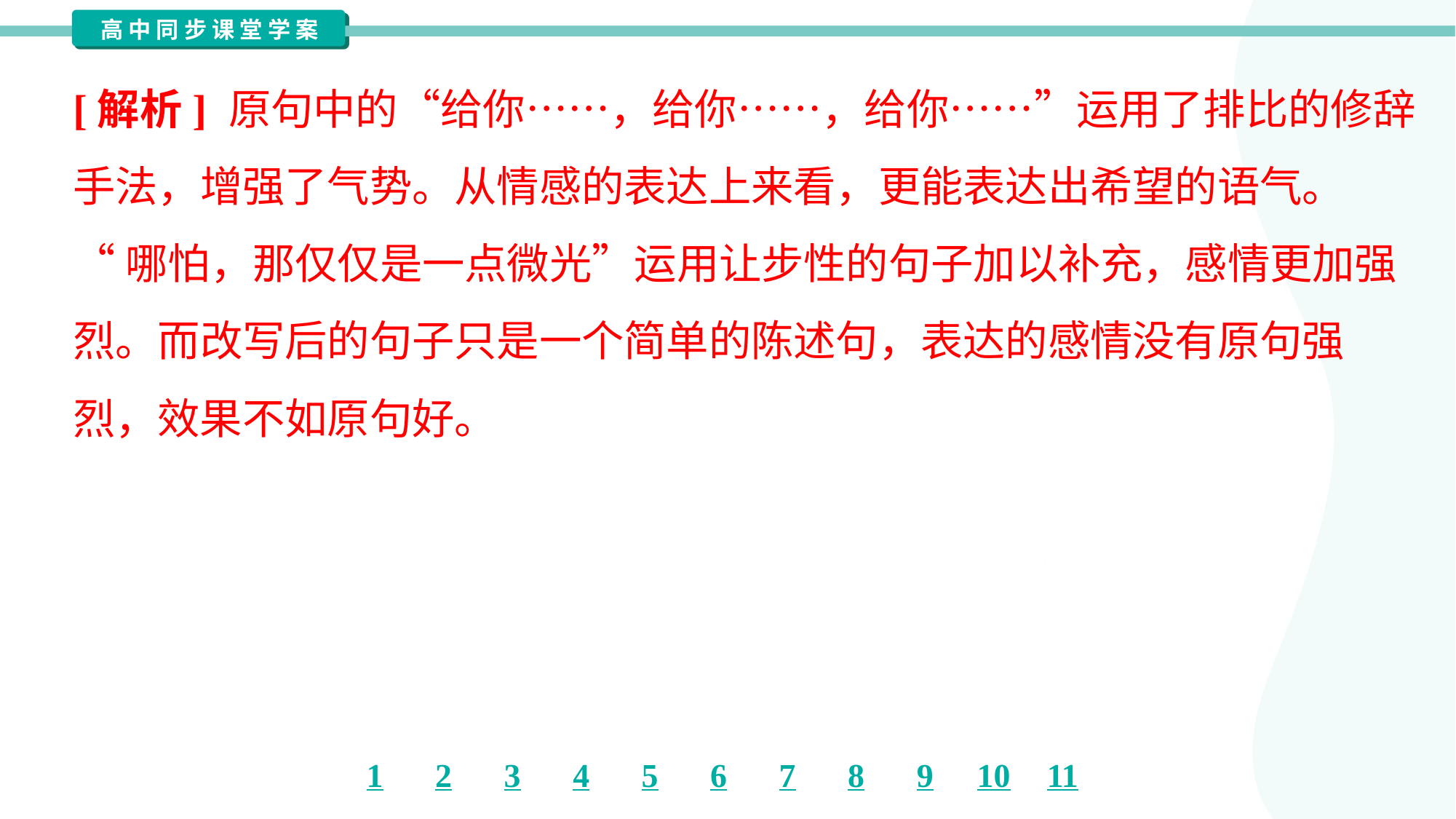

[解析] 原句中的“给你……，给你……，给你……”运用了排比的修辞
手法，增强了气势。从情感的表达上来看，更能表达出希望的语气。
“哪怕，那仅仅是一点微光”运用让步性的句子加以补充，感情更加强
烈。而改写后的句子只是一个简单的陈述句，表达的感情没有原句强
烈，效果不如原句好。